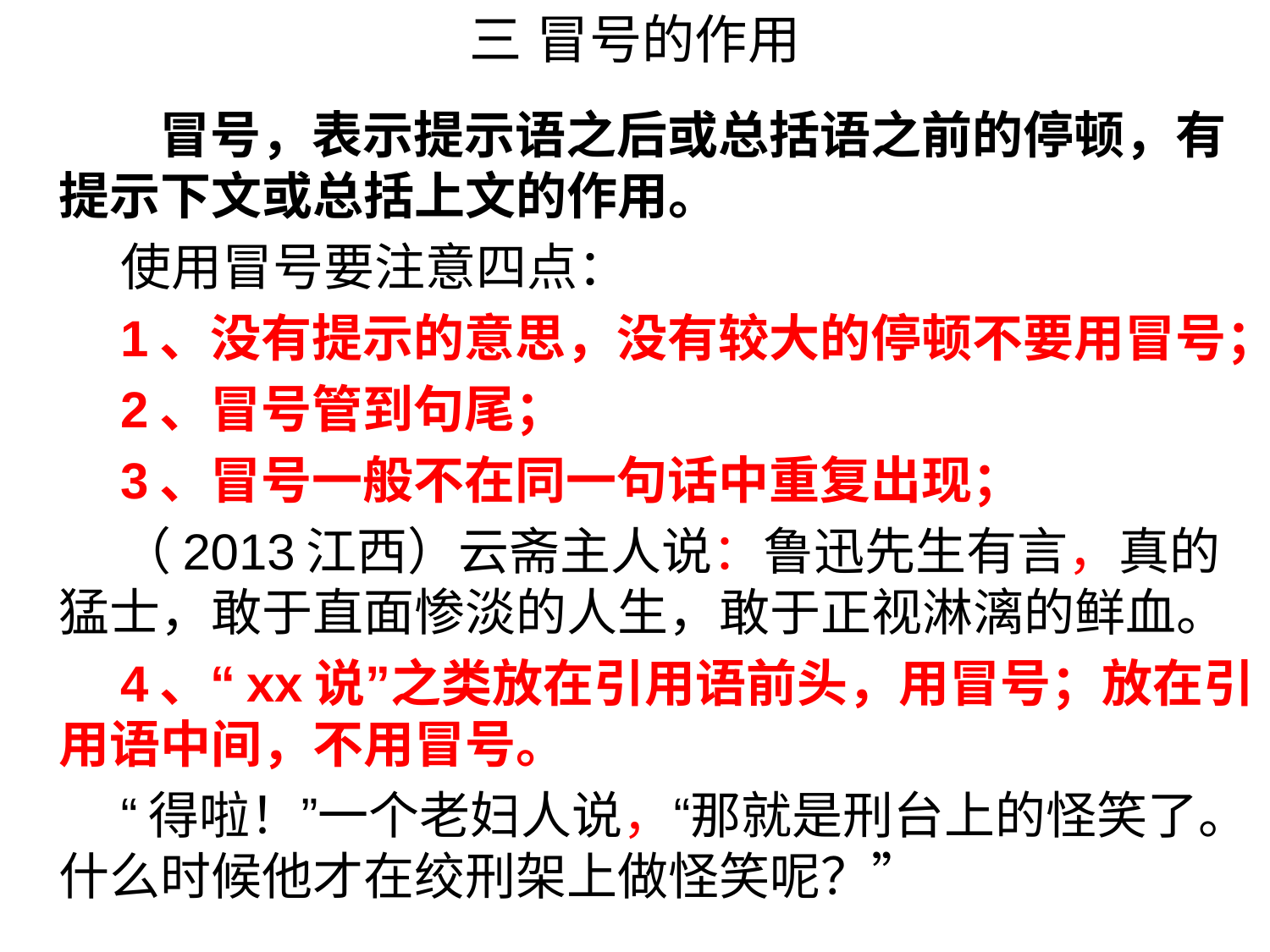

# 三 冒号的作用
  冒号，表示提示语之后或总括语之前的停顿，有提示下文或总括上文的作用。
使用冒号要注意四点：
1、没有提示的意思，没有较大的停顿不要用冒号；
2、冒号管到句尾；
3、冒号一般不在同一句话中重复出现；
（2013江西）云斋主人说：鲁迅先生有言，真的猛士，敢于直面惨淡的人生，敢于正视淋漓的鲜血。
4、“xx说”之类放在引用语前头，用冒号；放在引用语中间，不用冒号。
“得啦！”一个老妇人说，“那就是刑台上的怪笑了。什么时候他才在绞刑架上做怪笑呢？”